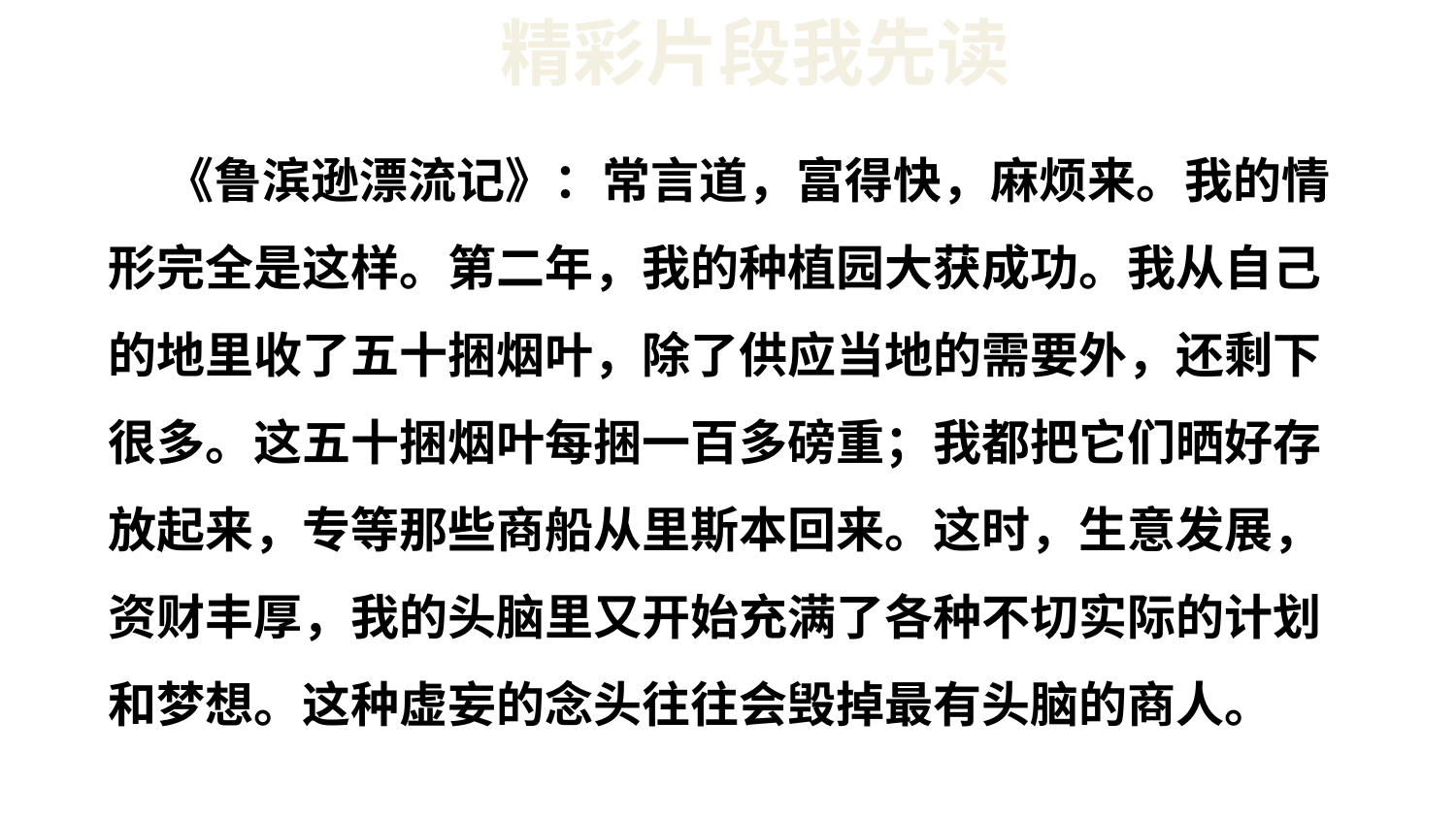

精彩片段我先读
《鲁滨逊漂流记》：常言道，富得快，麻烦来。我的情形完全是这样。第二年，我的种植园大获成功。我从自己的地里收了五十捆烟叶，除了供应当地的需要外，还剩下很多。这五十捆烟叶每捆一百多磅重；我都把它们晒好存放起来，专等那些商船从里斯本回来。这时，生意发展，资财丰厚，我的头脑里又开始充满了各种不切实际的计划和梦想。这种虚妄的念头往往会毁掉最有头脑的商人。